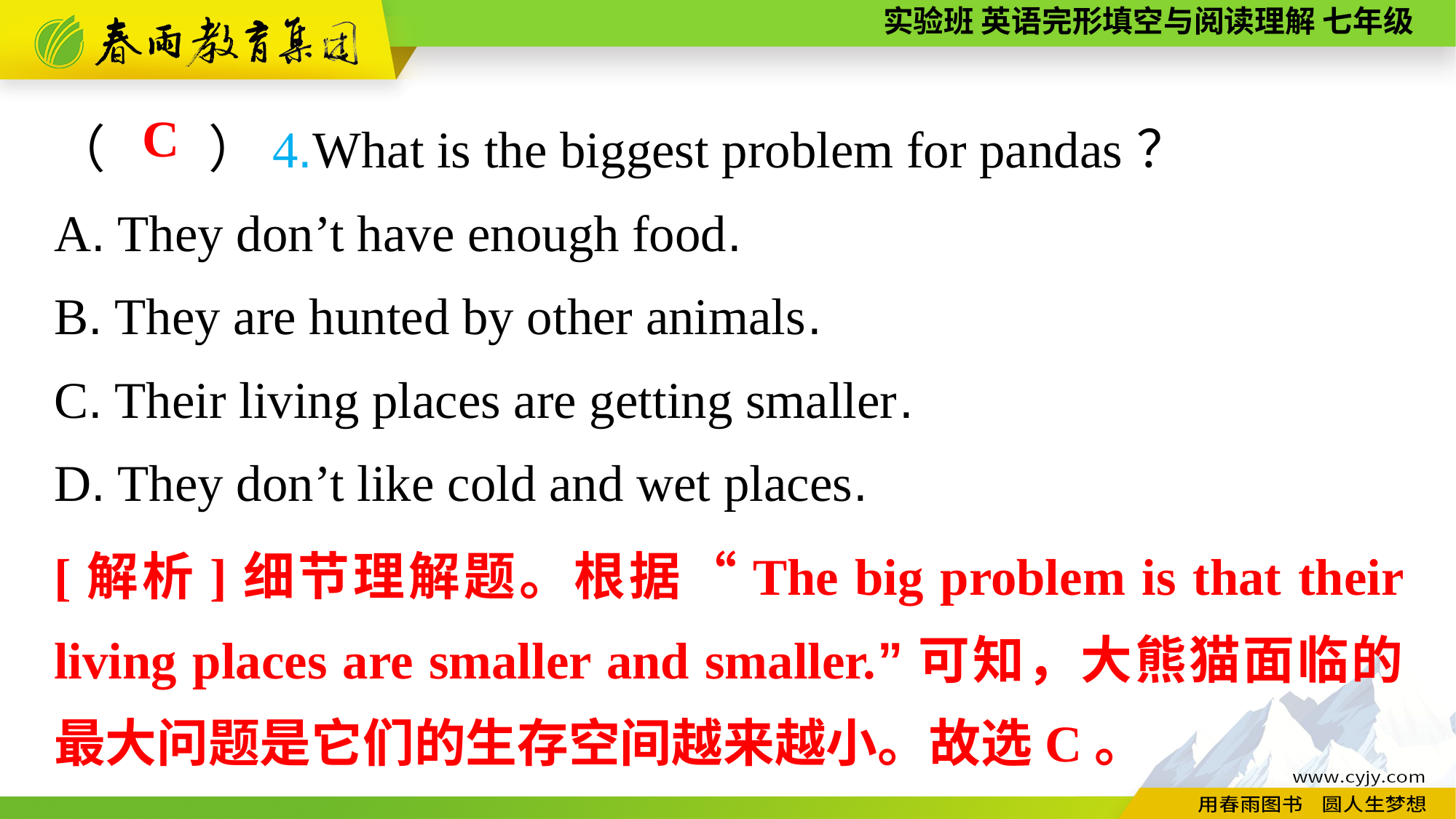

（　　）4.What is the biggest problem for pandas？
A. They don’t have enough food.
B. They are hunted by other animals.
C. Their living places are getting smaller.
D. They don’t like cold and wet places.
C
[解析]细节理解题。根据“The big problem is that their living places are smaller and smaller.”可知，大熊猫面临的最大问题是它们的生存空间越来越小。故选C。